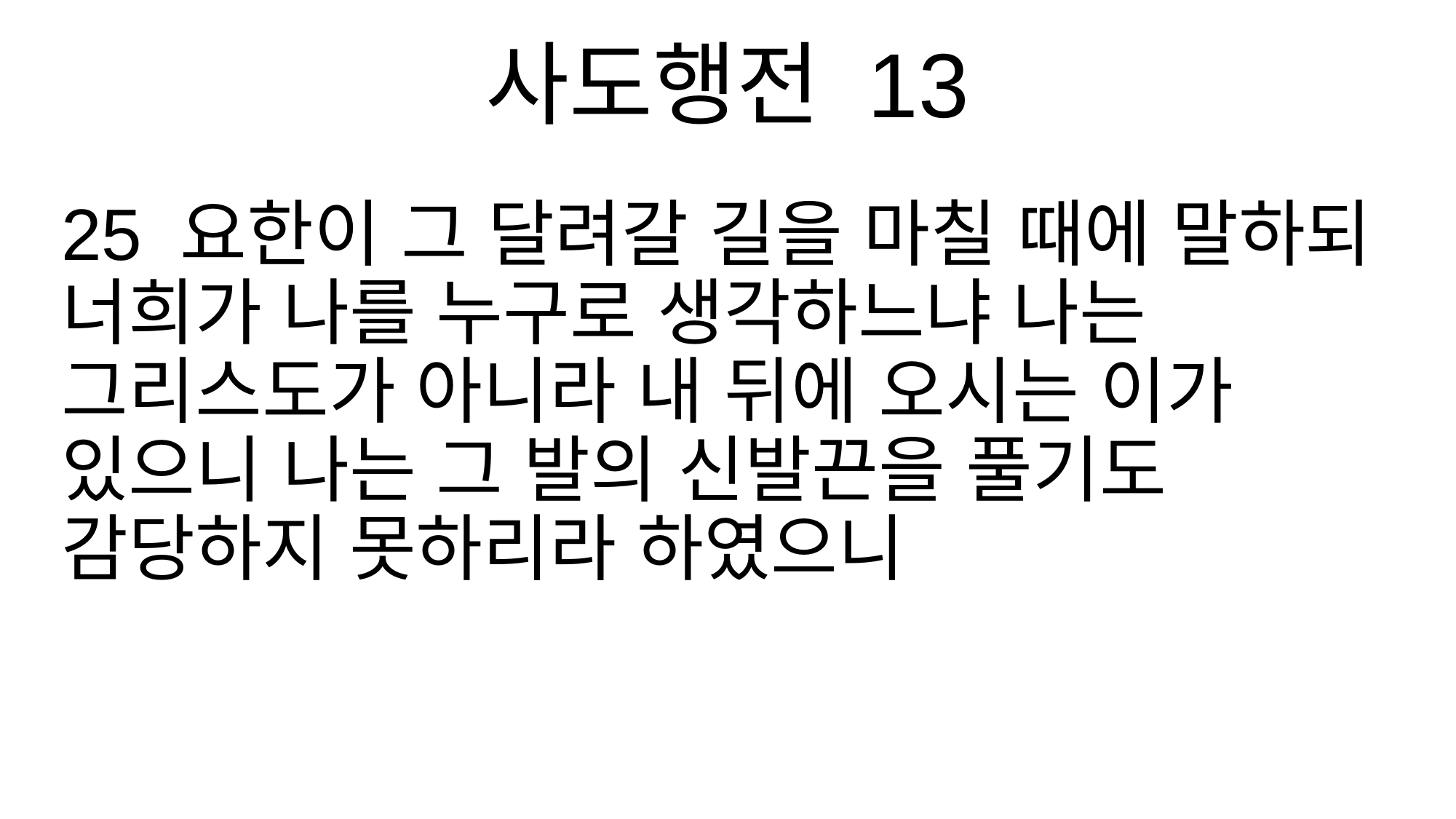

사도행전 13
25 요한이 그 달려갈 길을 마칠 때에 말하되 너희가 나를 누구로 생각하느냐 나는 그리스도가 아니라 내 뒤에 오시는 이가 있으니 나는 그 발의 신발끈을 풀기도 감당하지 못하리라 하였으니